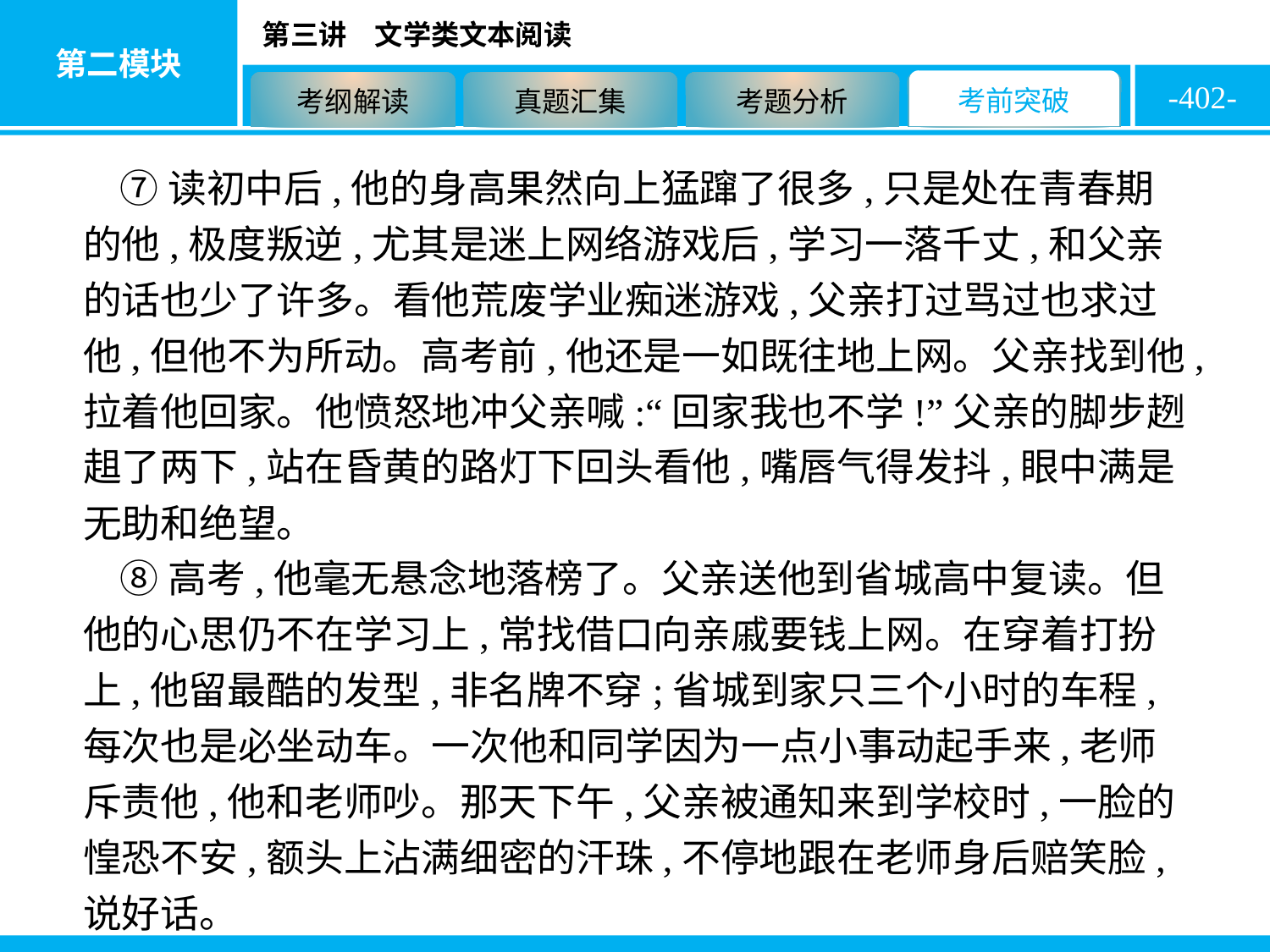

-402-
⑦读初中后,他的身高果然向上猛蹿了很多,只是处在青春期的他,极度叛逆,尤其是迷上网络游戏后,学习一落千丈,和父亲的话也少了许多。看他荒废学业痴迷游戏,父亲打过骂过也求过他,但他不为所动。高考前,他还是一如既往地上网。父亲找到他,拉着他回家。他愤怒地冲父亲喊:“回家我也不学!”父亲的脚步趔趄了两下,站在昏黄的路灯下回头看他,嘴唇气得发抖,眼中满是无助和绝望。
⑧高考,他毫无悬念地落榜了。父亲送他到省城高中复读。但他的心思仍不在学习上,常找借口向亲戚要钱上网。在穿着打扮上,他留最酷的发型,非名牌不穿;省城到家只三个小时的车程,每次也是必坐动车。一次他和同学因为一点小事动起手来,老师斥责他,他和老师吵。那天下午,父亲被通知来到学校时,一脸的惶恐不安,额头上沾满细密的汗珠,不停地跟在老师身后赔笑脸,说好话。